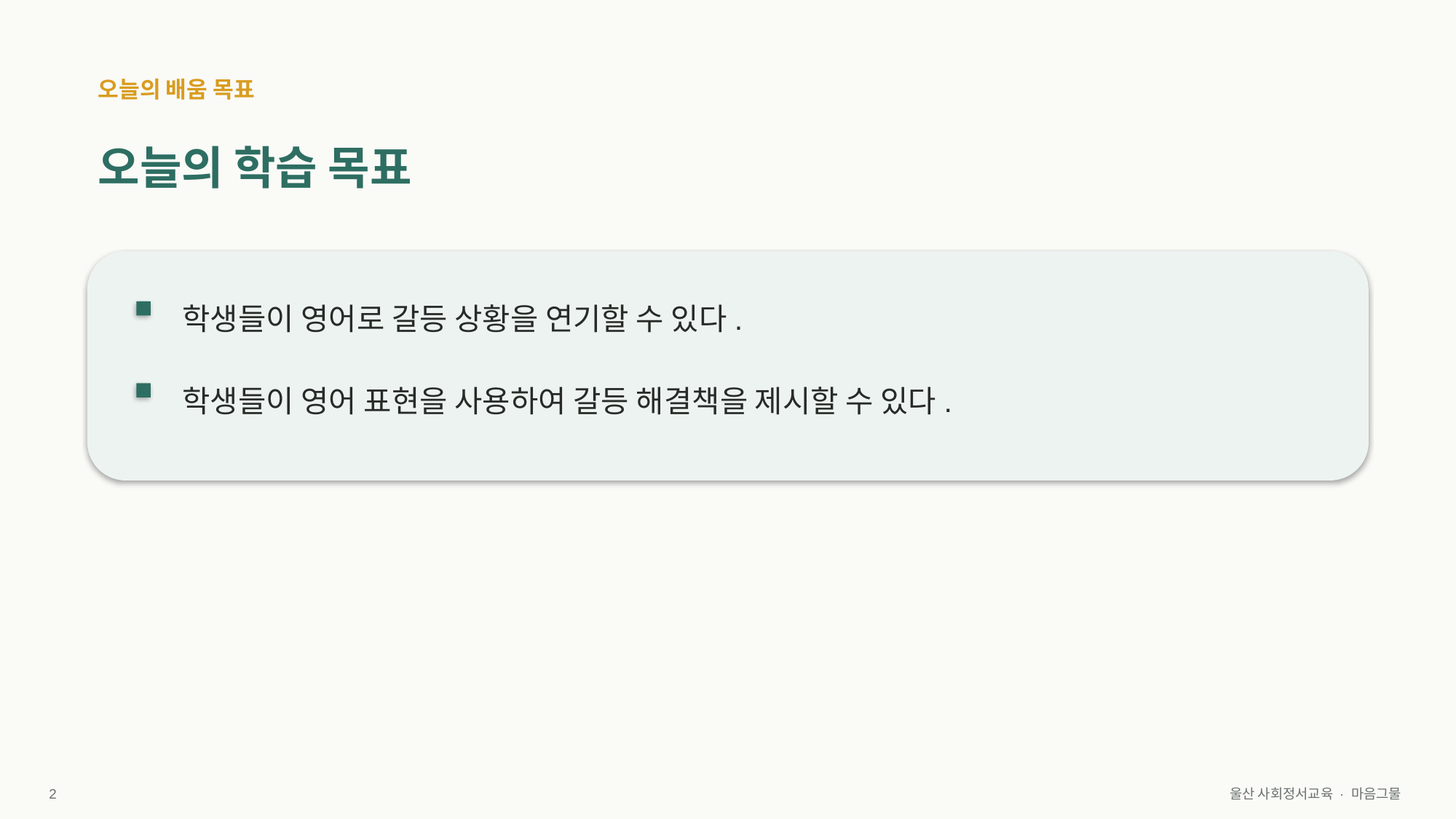

오늘의 배움 목표
오늘의 학습 목표

학생들이 영어로 갈등 상황을 연기할 수 있다.

학생들이 영어 표현을 사용하여 갈등 해결책을 제시할 수 있다.

2
울산 사회정서교육 · 마음그물